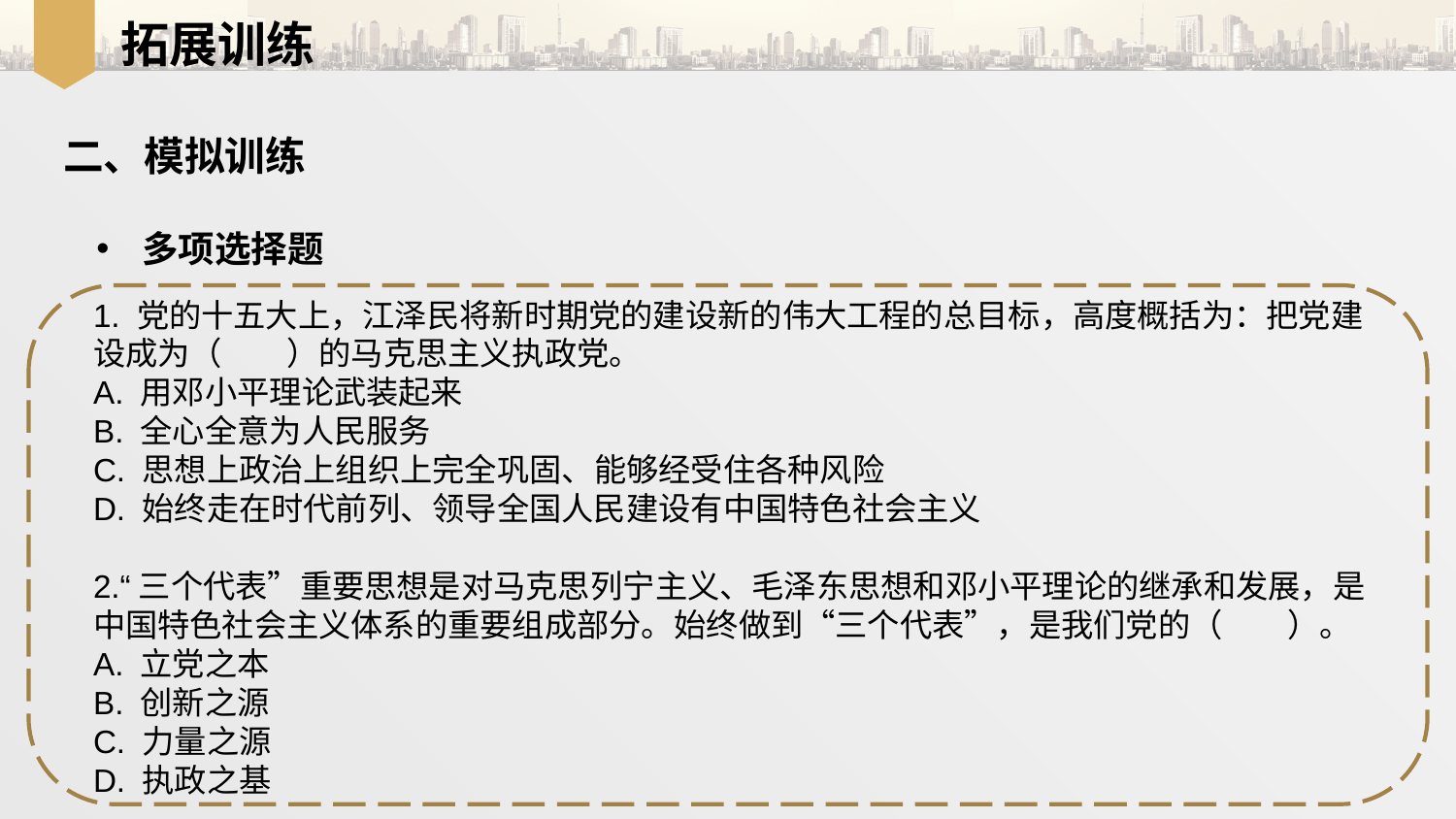

拓展训练
二、模拟训练
多项选择题

1. 党的十五大上，江泽民将新时期党的建设新的伟大工程的总目标，高度概括为：把党建设成为（　　）的马克思主义执政党。
A. 用邓小平理论武装起来
B. 全心全意为人民服务
C. 思想上政治上组织上完全巩固、能够经受住各种风险
D. 始终走在时代前列、领导全国人民建设有中国特色社会主义

2.“三个代表”重要思想是对马克思列宁主义、毛泽东思想和邓小平理论的继承和发展，是中国特色社会主义体系的重要组成部分。始终做到“三个代表”，是我们党的（　　）。
A. 立党之本
B. 创新之源
C. 力量之源
D. 执政之基